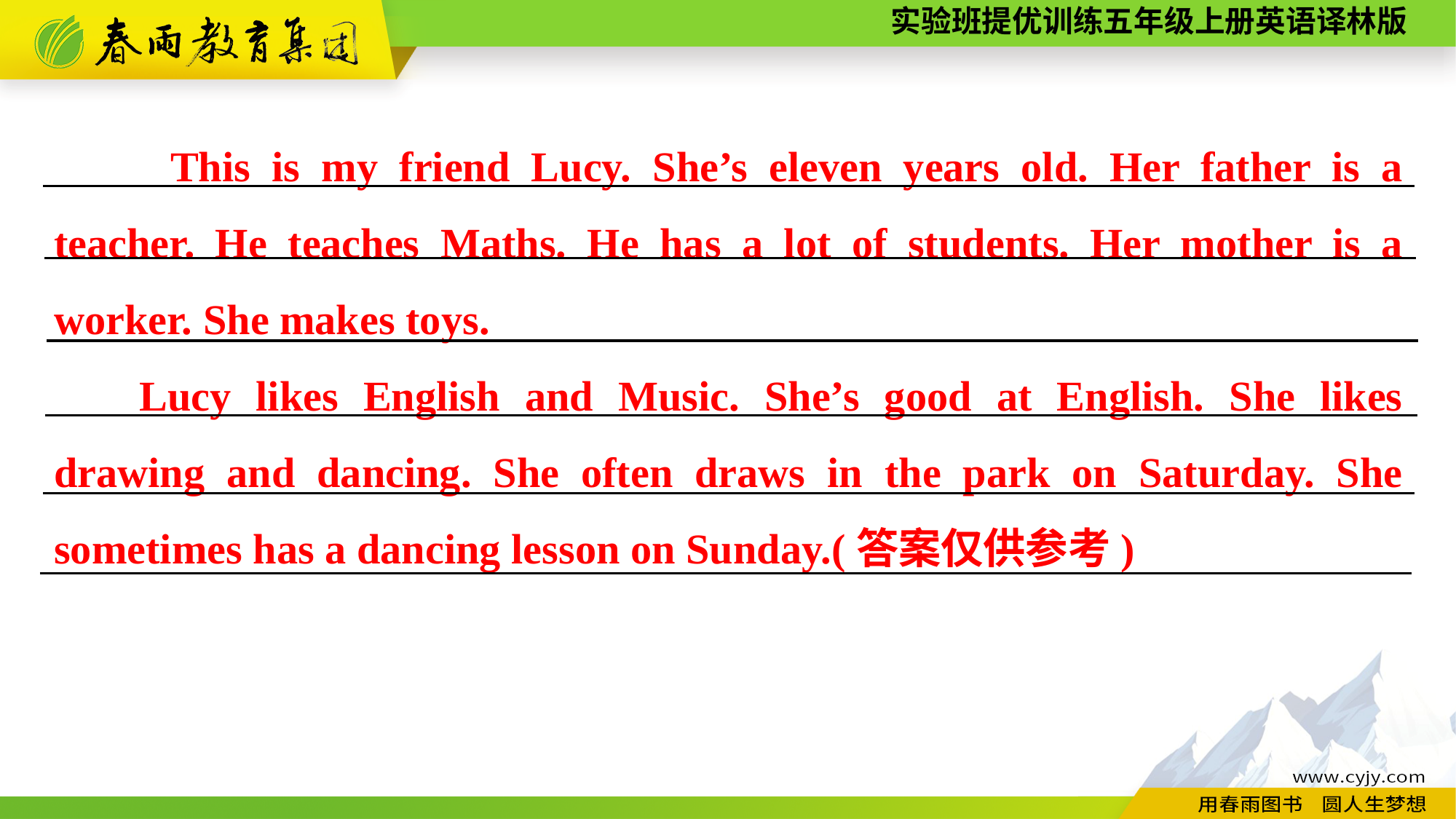

This is my friend Lucy. She’s eleven years old. Her father is a teacher. He teaches Maths. He has a lot of students. Her mother is a worker. She makes toys.
Lucy likes English and Music. She’s good at English. She likes drawing and dancing. She often draws in the park on Saturday. She sometimes has a dancing lesson on Sunday.(答案仅供参考)